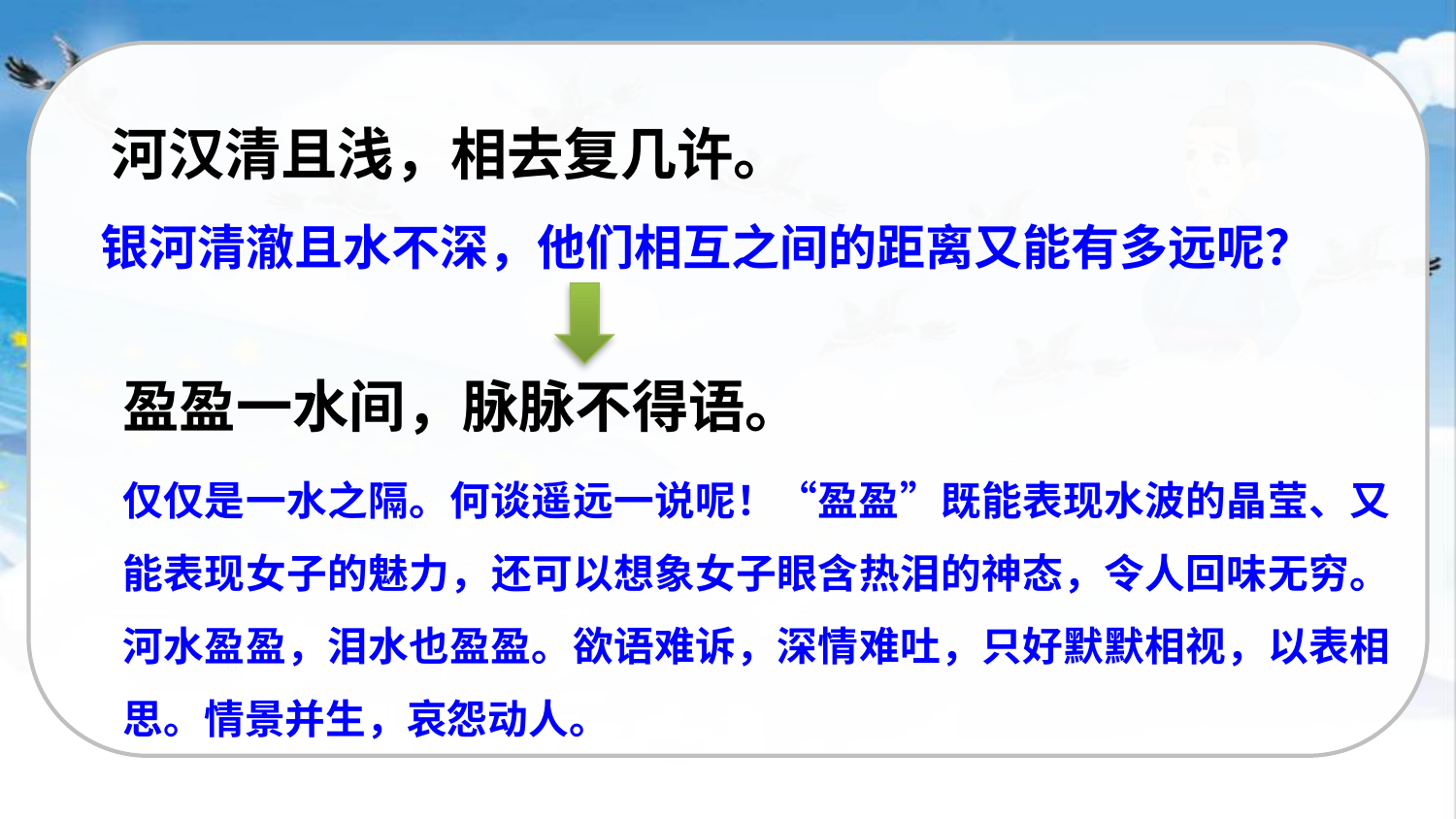

河汉清且浅，相去复几许。
银河清澈且水不深，他们相互之间的距离又能有多远呢？

盈盈一水间，脉脉不得语。
仅仅是一水之隔。何谈遥远一说呢！“盈盈”既能表现水波的晶莹、又能表现女子的魅力，还可以想象女子眼含热泪的神态，令人回味无穷。河水盈盈，泪水也盈盈。欲语难诉，深情难吐，只好默默相视，以表相思。情景并生，哀怨动人。